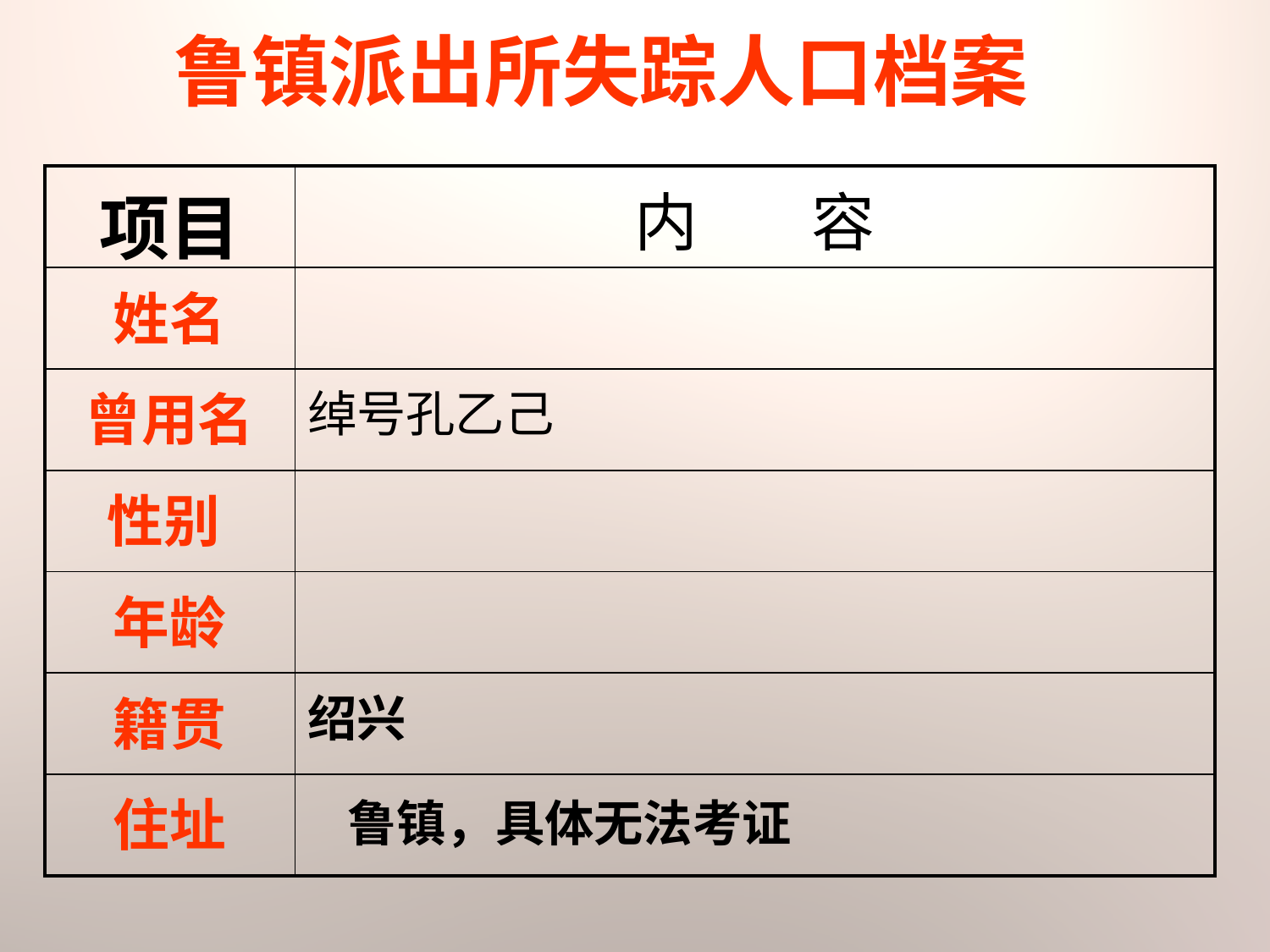

鲁镇派出所失踪人口档案
| 项目 | 内 容 |
| --- | --- |
| 姓名 |  |
| 曾用名 | 绰号孔乙己 |
| 性别 |  |
| 年龄 |  |
| 籍贯 | 绍兴 |
| 住址 |  |
鲁镇，具体无法考证